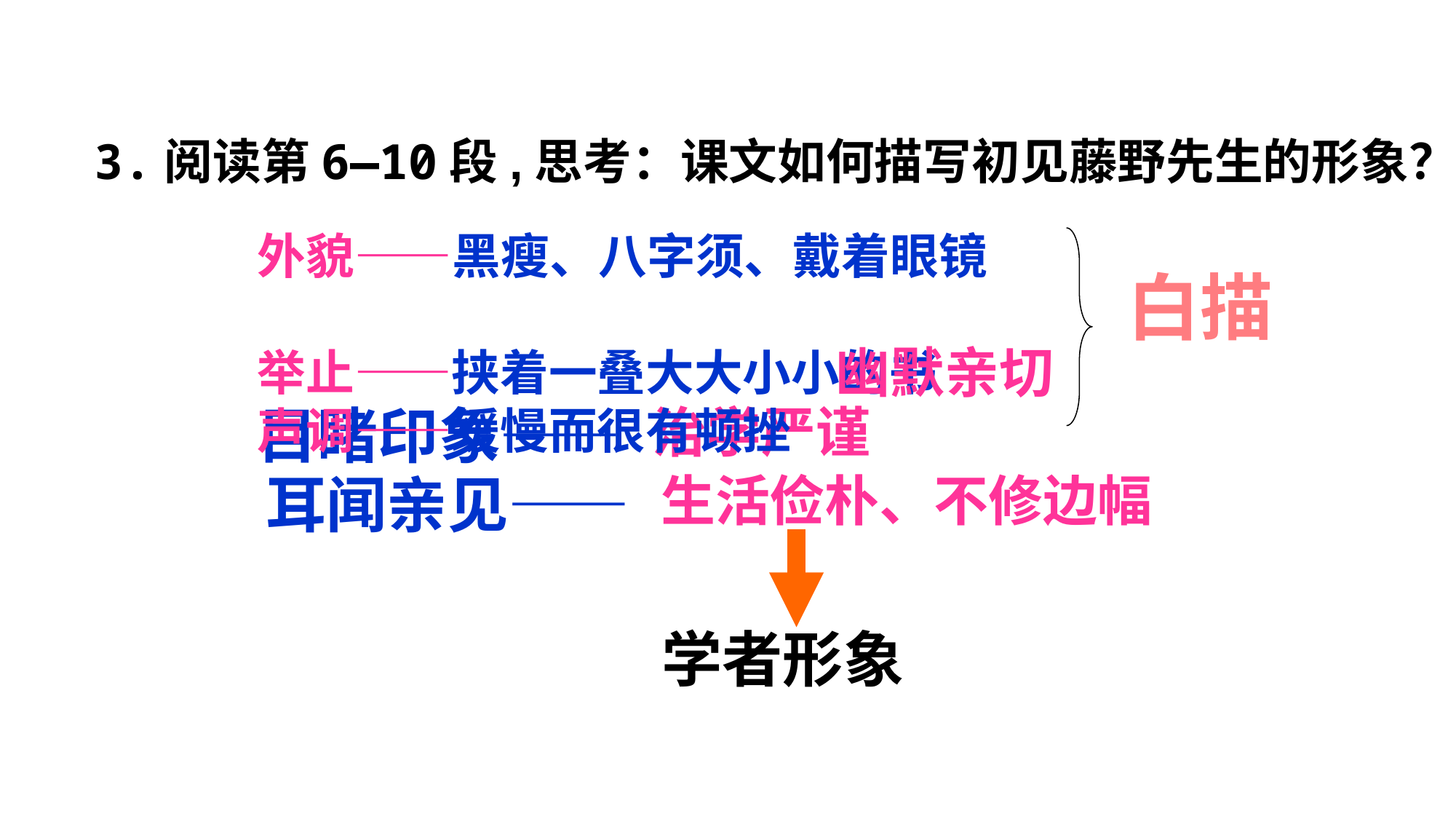

3.阅读第6—10段,思考：课文如何描写初见藤野先生的形象？
外貌——黑瘦、八字须、戴着眼镜
举止——挟着一叠大大小小的书
声调——缓慢而很有顿挫

白描
幽默亲切
目睹印象——
治学严谨
耳闻亲见——
生活俭朴、不修边幅

学者形象